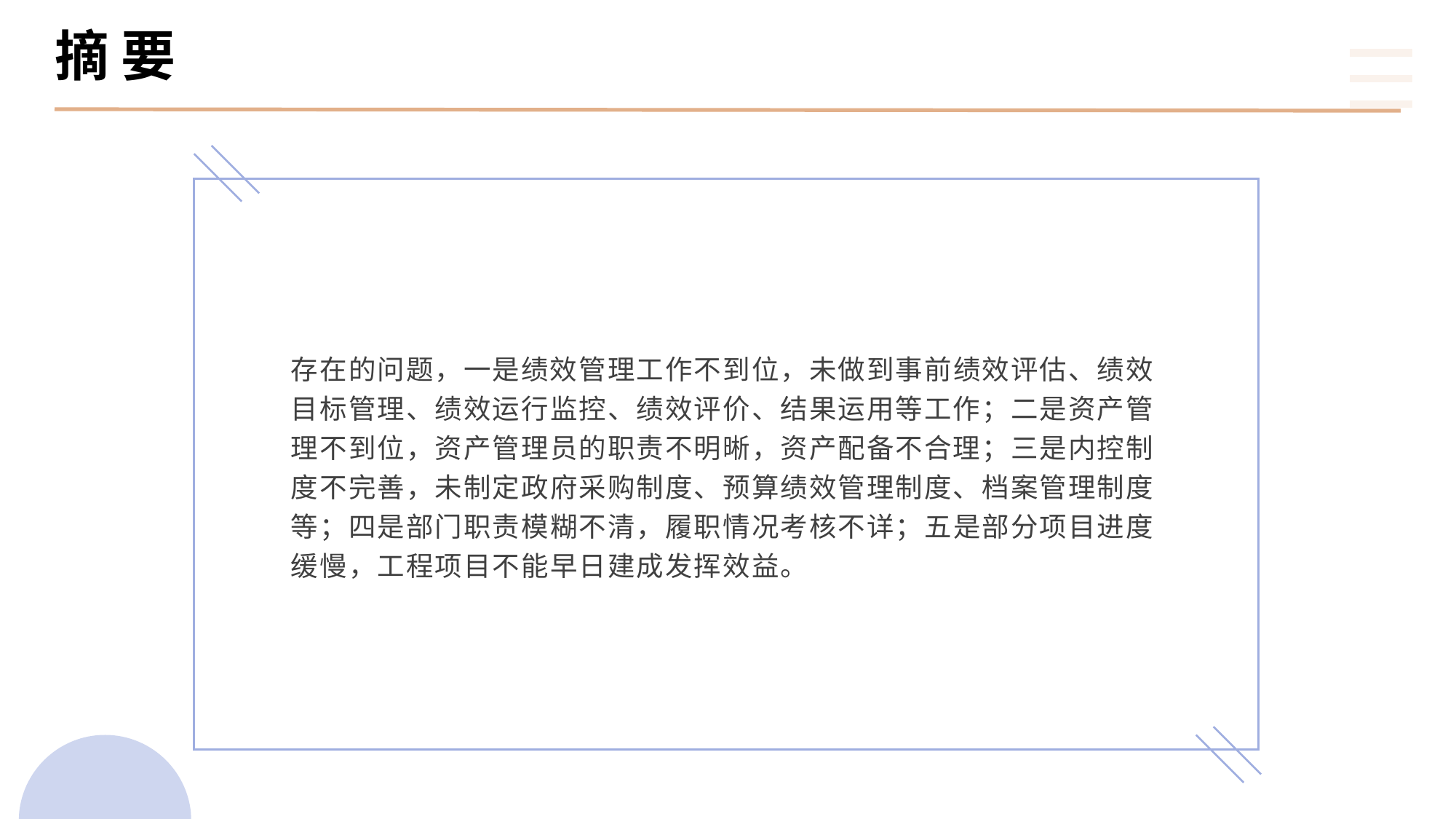

摘 要

存在的问题，一是绩效管理工作不到位，未做到事前绩效评估、绩效目标管理、绩效运行监控、绩效评价、结果运用等工作；二是资产管理不到位，资产管理员的职责不明晰，资产配备不合理；三是内控制度不完善，未制定政府采购制度、预算绩效管理制度、档案管理制度等；四是部门职责模糊不清，履职情况考核不详；五是部分项目进度缓慢，工程项目不能早日建成发挥效益。